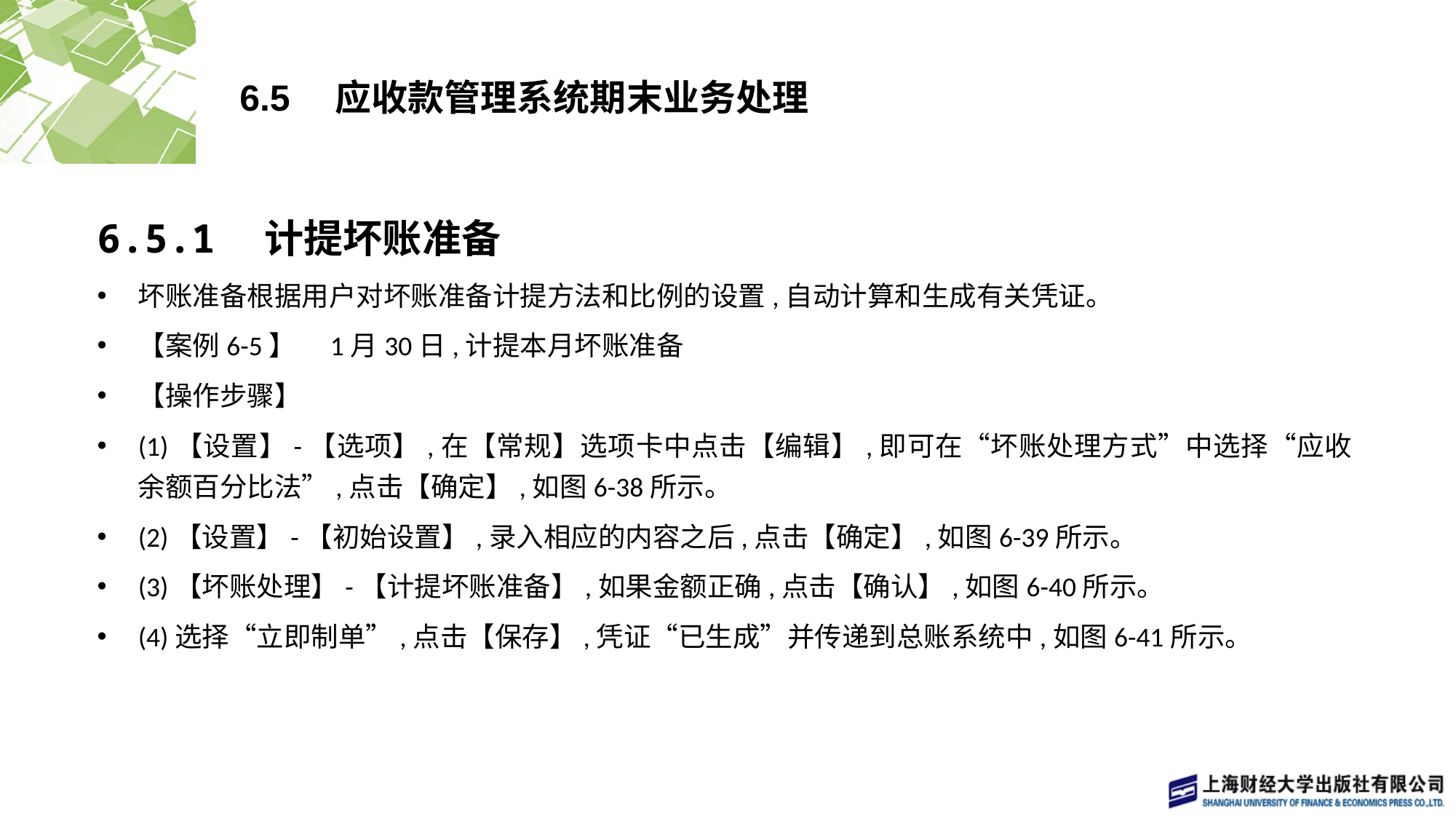

# 6.5　应收款管理系统期末业务处理
6.5.1　计提坏账准备
坏账准备根据用户对坏账准备计提方法和比例的设置,自动计算和生成有关凭证。
【案例6-5】　1月30日,计提本月坏账准备
【操作步骤】
(1)【设置】-【选项】,在【常规】选项卡中点击【编辑】,即可在“坏账处理方式”中选择“应收余额百分比法”,点击【确定】,如图6-38所示。
(2)【设置】-【初始设置】,录入相应的内容之后,点击【确定】,如图6-39所示。
(3)【坏账处理】-【计提坏账准备】,如果金额正确,点击【确认】,如图6-40所示。
(4)选择“立即制单”,点击【保存】,凭证“已生成”并传递到总账系统中,如图6-41所示。